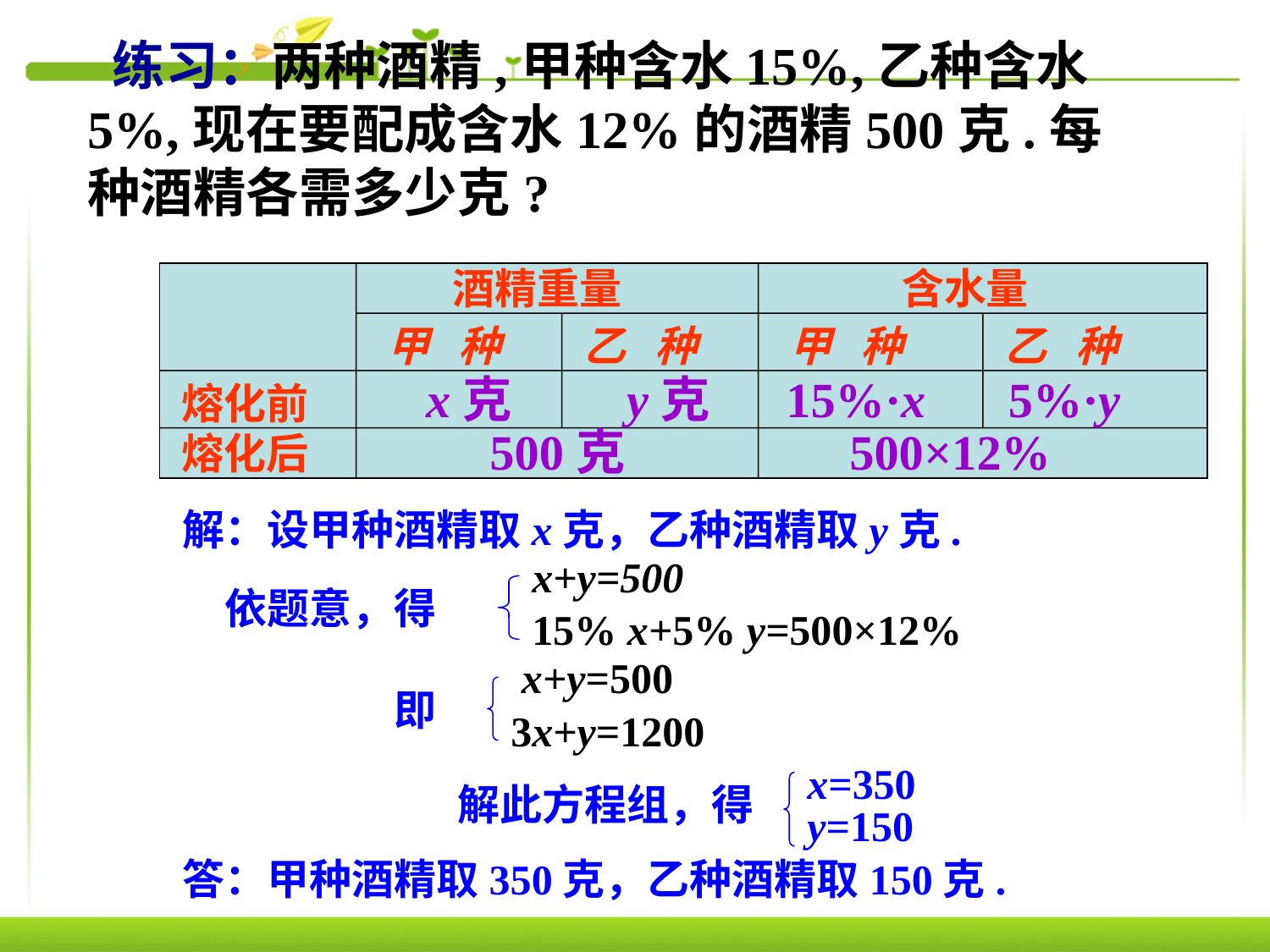

练习：两种酒精,甲种含水15%,乙种含水5%,现在要配成含水12%的酒精500克.每种酒精各需多少克?
酒精重量
含水量

甲   种
乙   种
甲   种
乙   种
熔化前
熔化后
x克
y克
15%·x
5%·y
500克
500×12%
解：设甲种酒精取x克，乙种酒精取y克.
x+y=500
依题意，得

15% x+5% y=500×12%
x+y=500
即

3x+y=1200
x=350
解此方程组，得

y=150
答：甲种酒精取350克，乙种酒精取150克.